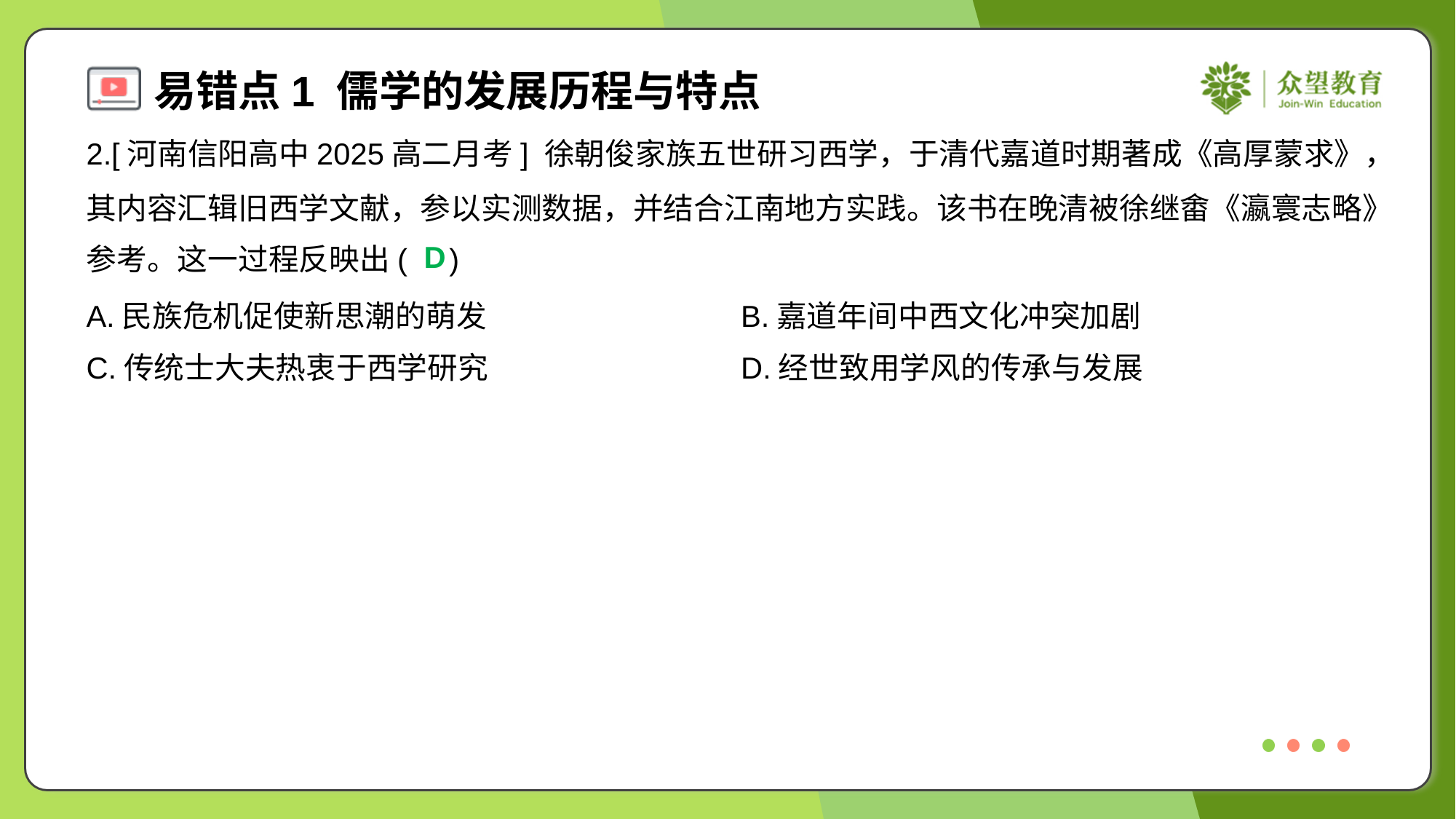

2.[河南信阳高中2025高二月考] 徐朝俊家族五世研习西学，于清代嘉道时期著成《高厚蒙求》，
其内容汇辑旧西学文献，参以实测数据，并结合江南地方实践。该书在晚清被徐继畬《瀛寰志略》
参考。这一过程反映出(     )
D
A.民族危机促使新思潮的萌发	B.嘉道年间中西文化冲突加剧
C.传统士大夫热衷于西学研究	D.经世致用学风的传承与发展